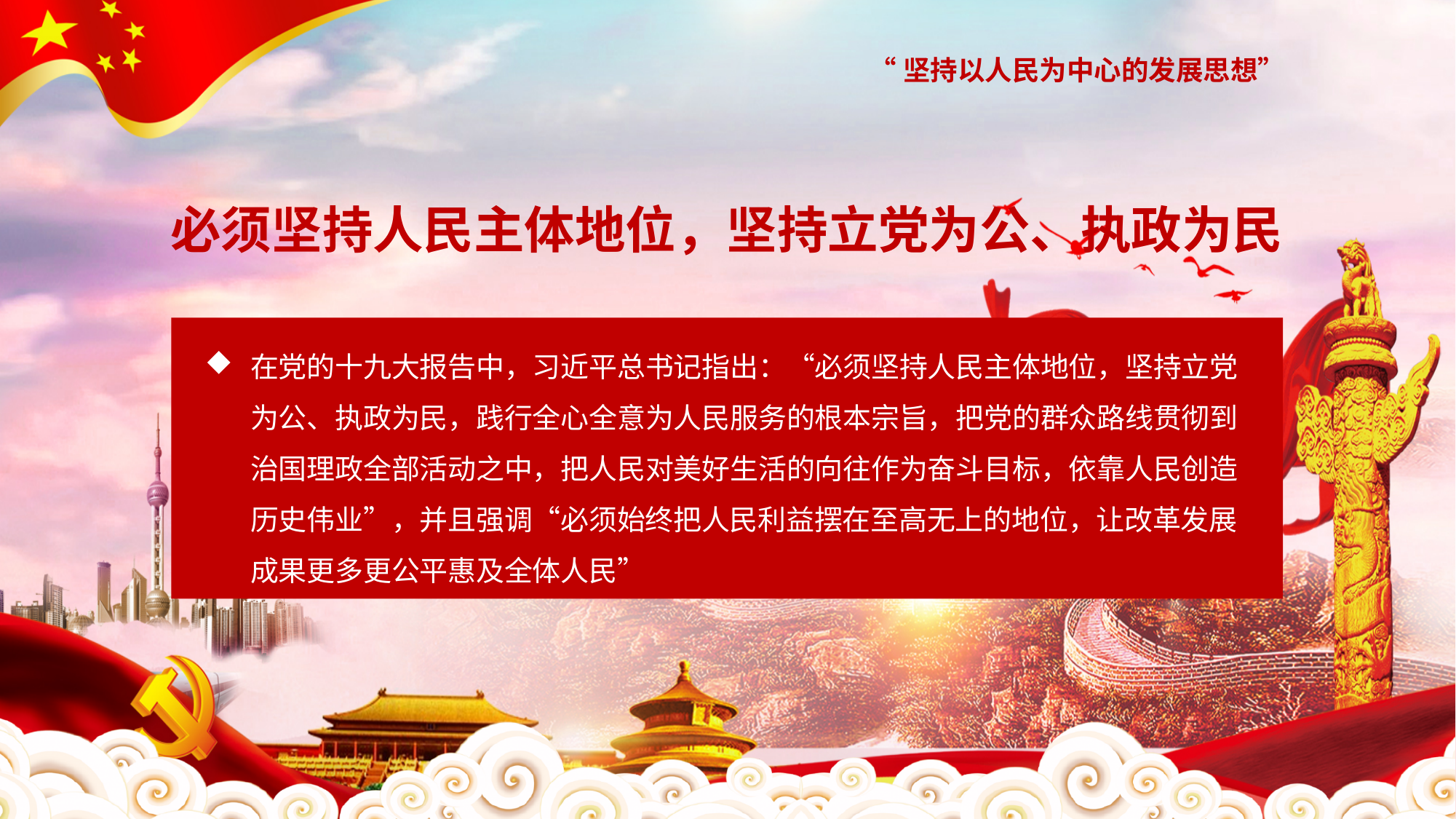

“坚持以人民为中心的发展思想”
必须坚持人民主体地位，坚持立党为公、执政为民

在党的十九大报告中，习近平总书记指出：“必须坚持人民主体地位，坚持立党为公、执政为民，践行全心全意为人民服务的根本宗旨，把党的群众路线贯彻到治国理政全部活动之中，把人民对美好生活的向往作为奋斗目标，依靠人民创造历史伟业”，并且强调“必须始终把人民利益摆在至高无上的地位，让改革发展成果更多更公平惠及全体人民”